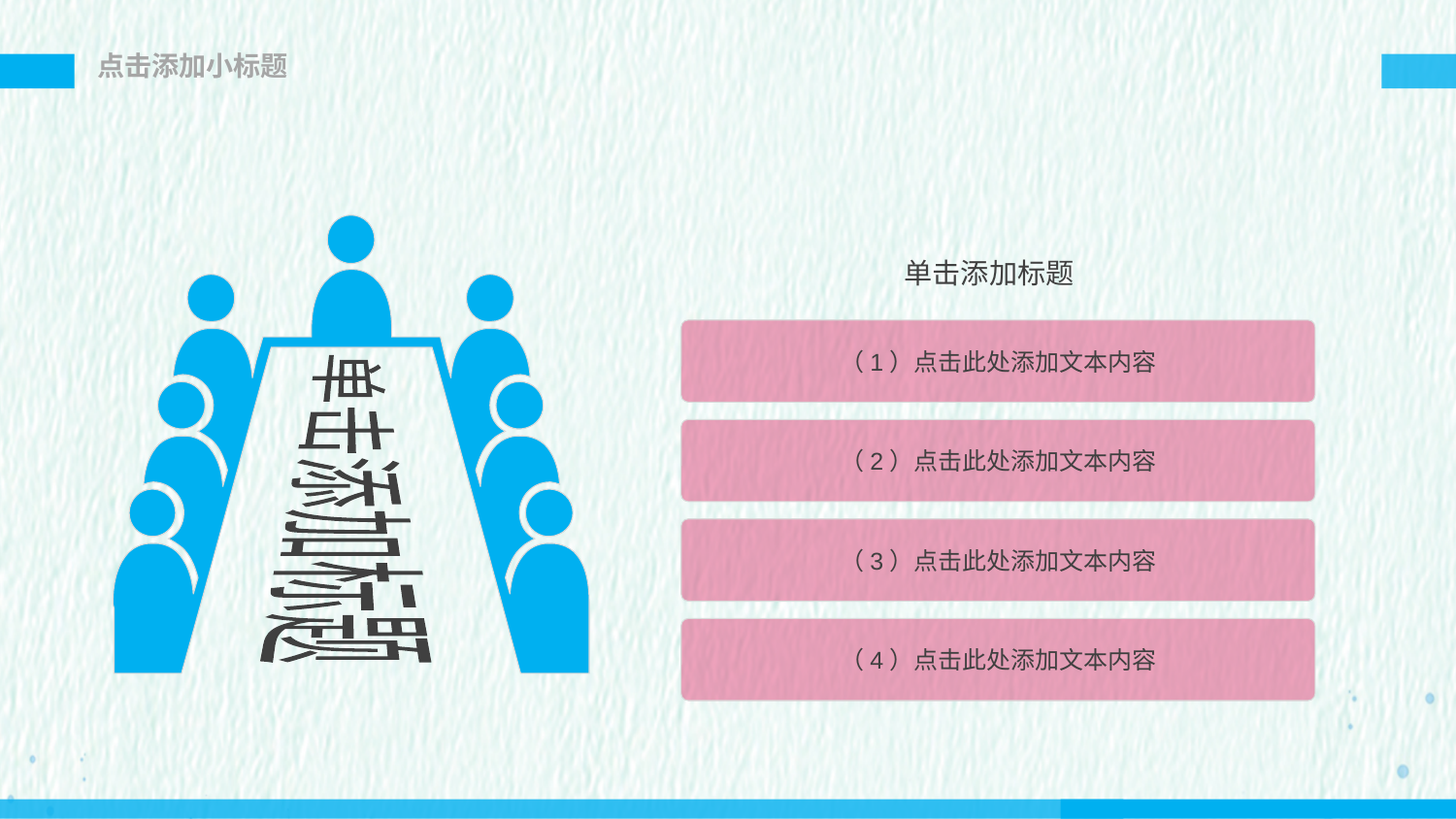

点击添加小标题

单击添加标题
（1）点击此处添加文本内容
单击添加标题
（2）点击此处添加文本内容
（3）点击此处添加文本内容
（4）点击此处添加文本内容